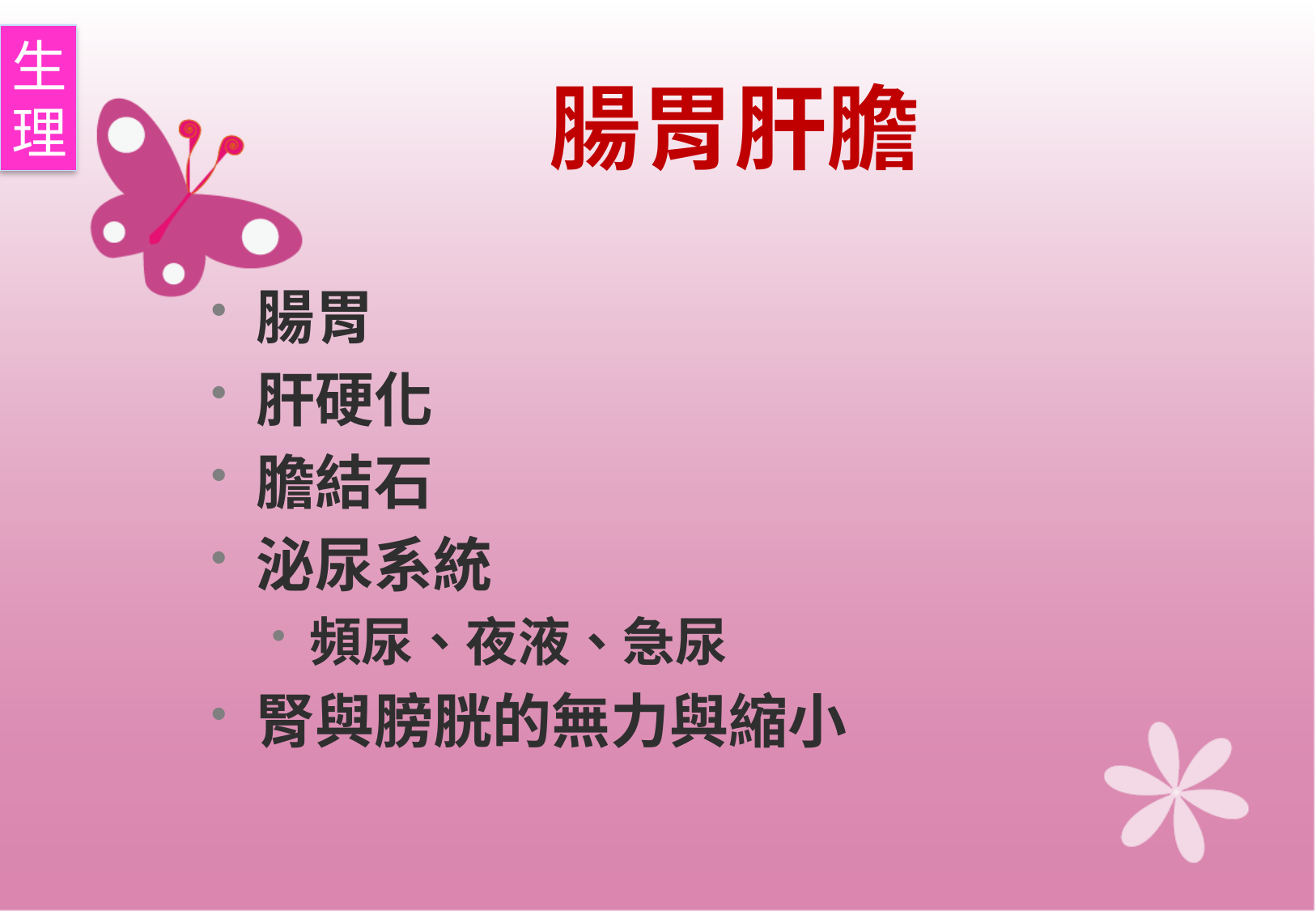

生
理
# 腸胃肝膽
腸胃
肝硬化
膽結石
泌尿系統
頻尿、夜液、急尿
腎與膀胱的無力與縮小